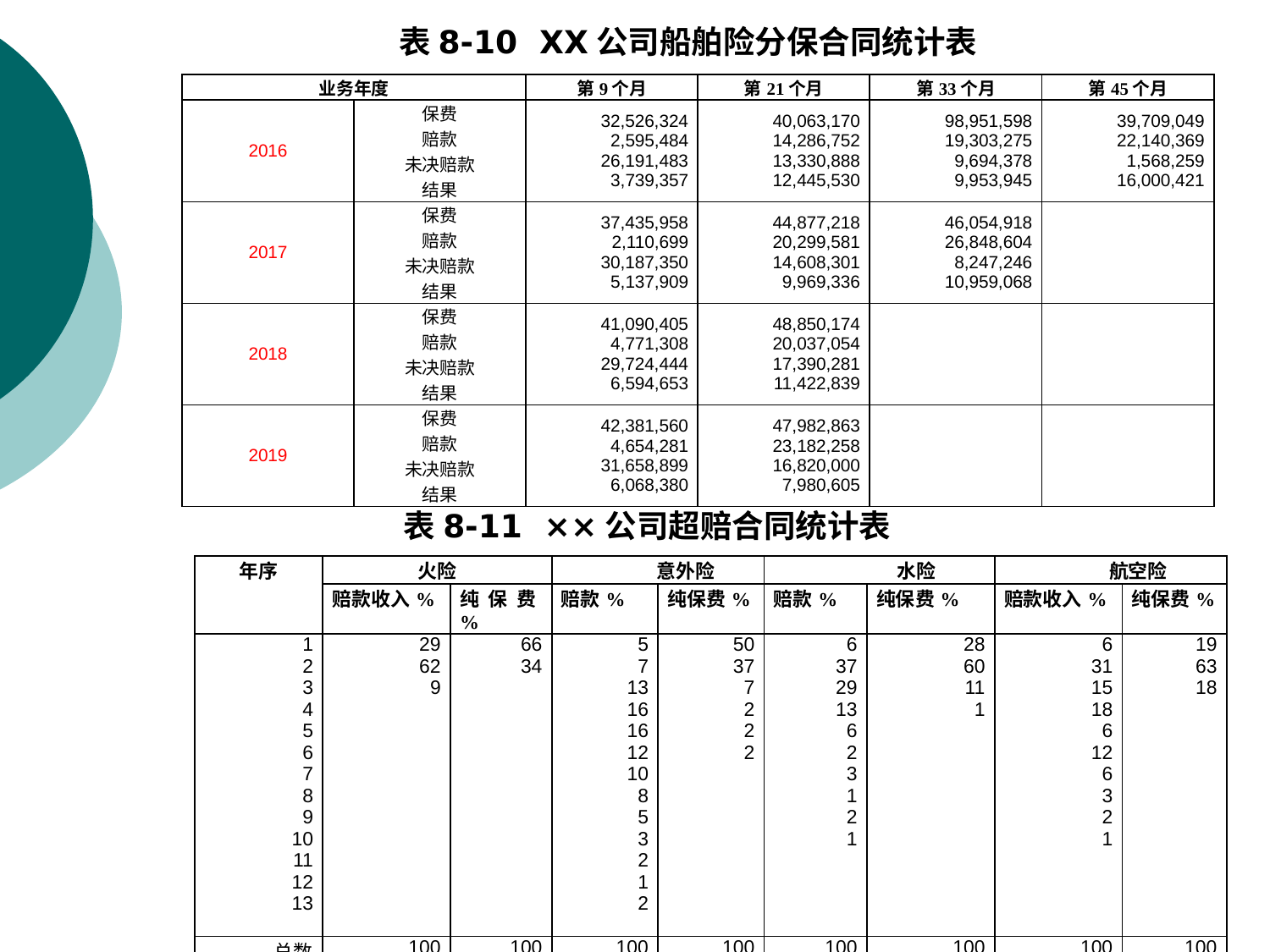

表8-10  XX公司船舶险分保合同统计表
| 业务年度 |  | 第9个月 | 第21个月 | 第33个月 | 第45个月 |
| --- | --- | --- | --- | --- | --- |
| 2016 | 保费 赔款 未决赔款 结果 | 32,526,324 2,595,484 26,191,483 3,739,357 | 40,063,170 14,286,752 13,330,888 12,445,530 | 98,951,598 19,303,275 9,694,378 9,953,945 | 39,709,049 22,140,369 1,568,259 16,000,421 |
| 2017 | 保费 赔款 未决赔款 结果 | 37,435,958 2,110,699 30,187,350 5,137,909 | 44,877,218 20,299,581 14,608,301 9,969,336 | 46,054,918 26,848,604 8,247,246 10,959,068 |  |
| 2018 | 保费 赔款 未决赔款 结果 | 41,090,405 4,771,308 29,724,444 6,594,653 | 48,850,174 20,037,054 17,390,281 11,422,839 |  |  |
| 2019 | 保费 赔款 未决赔款 结果 | 42,381,560 4,654,281 31,658,899 6,068,380 | 47,982,863 23,182,258 16,820,000 7,980,605 |  |  |
表8-11  ××公司超赔合同统计表
| 年序 | 火险 |  | 意外险 |  | 水险 |  | 航空险 |  |
| --- | --- | --- | --- | --- | --- | --- | --- | --- |
|  | 赔款收入% | 纯保费% | 赔款% | 纯保费% | 赔款% | 纯保费% | 赔款收入% | 纯保费% |
| 1 2 3 4 5 6 7 8 9 10 11 12 13 | 29 62 9 | 66 34 | 5 7 13 16 16 12 10 8 5 3 2 1 2 | 50 37 7 2 2 2 | 6 37 29 13 6 2 3 1 2 1 | 28 60 11 1 | 6 31 15 18 6 12 6 3 2 1 | 19 63 18 |
| 总数 | 100 | 100 | 100 | 100 | 100 | 100 | 100 | 100 |